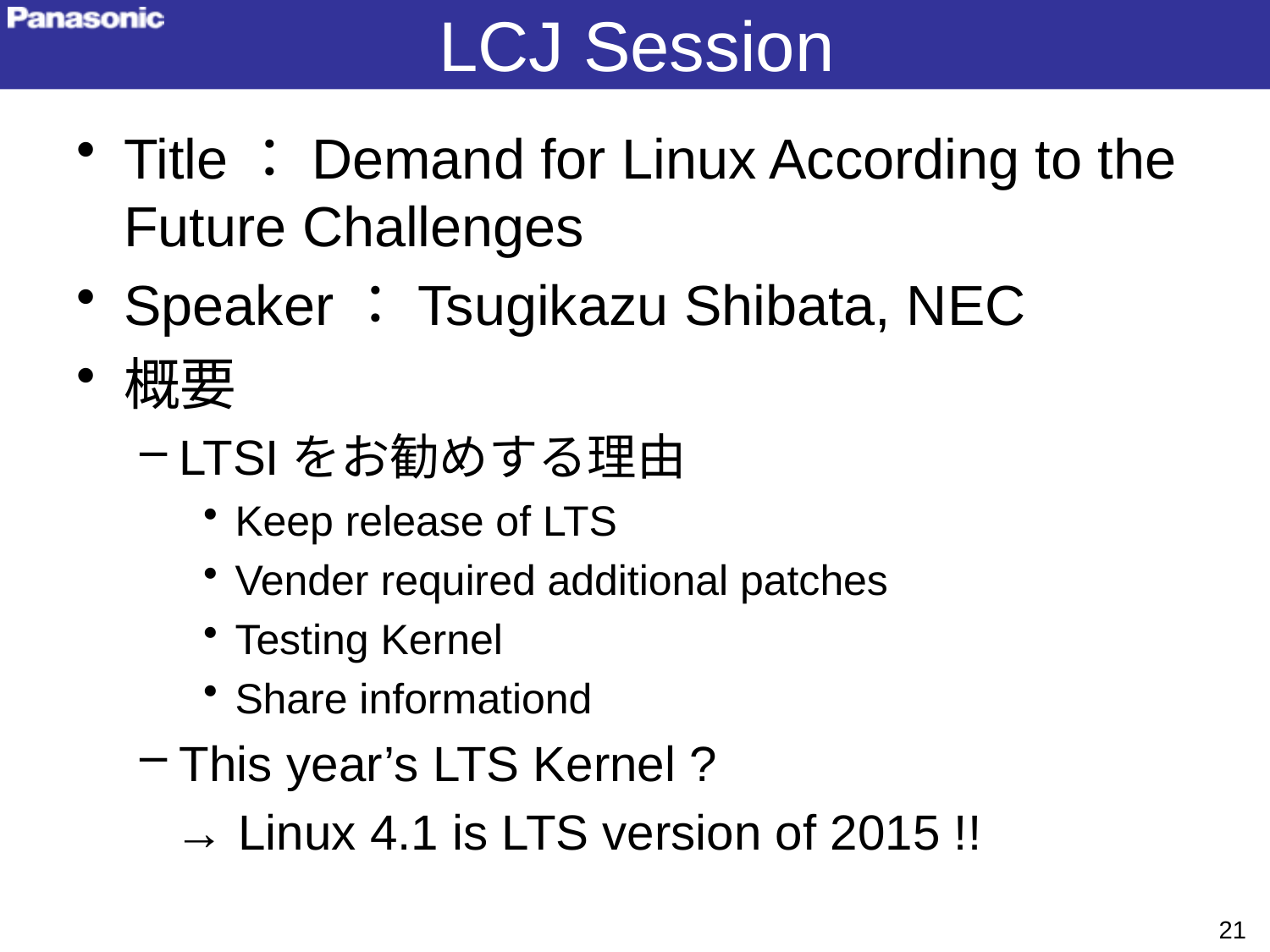

# LCJ Session
Title：Demand for Linux According to the Future Challenges
Speaker：Tsugikazu Shibata, NEC
概要
LTSIをお勧めする理由
Keep release of LTS
Vender required additional patches
Testing Kernel
Share informationd
This year’s LTS Kernel ?
	→ Linux 4.1 is LTS version of 2015 !!
21